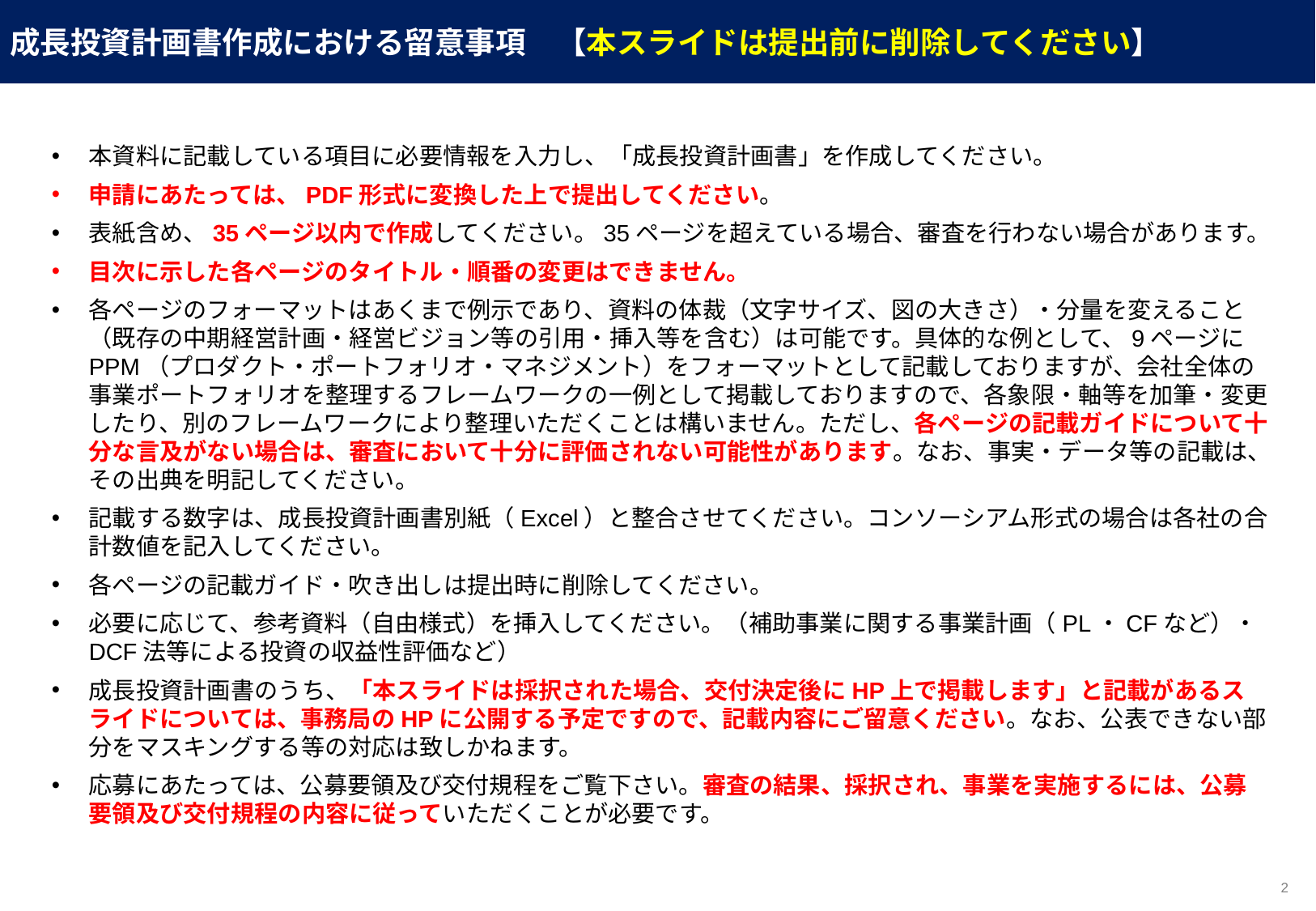

成長投資計画書作成における留意事項　【本スライドは提出前に削除してください】
本資料に記載している項目に必要情報を入力し、「成長投資計画書」を作成してください。
申請にあたっては、PDF形式に変換した上で提出してください。
表紙含め、35ページ以内で作成してください。35ページを超えている場合、審査を行わない場合があります。
目次に示した各ページのタイトル・順番の変更はできません。
各ページのフォーマットはあくまで例示であり、資料の体裁（文字サイズ、図の大きさ）・分量を変えること（既存の中期経営計画・経営ビジョン等の引用・挿入等を含む）は可能です。具体的な例として、9ページにPPM（プロダクト・ポートフォリオ・マネジメント）をフォーマットとして記載しておりますが、会社全体の事業ポートフォリオを整理するフレームワークの一例として掲載しておりますので、各象限・軸等を加筆・変更したり、別のフレームワークにより整理いただくことは構いません。ただし、各ページの記載ガイドについて十分な言及がない場合は、審査において十分に評価されない可能性があります。なお、事実・データ等の記載は、その出典を明記してください。
記載する数字は、成長投資計画書別紙（Excel）と整合させてください。コンソーシアム形式の場合は各社の合計数値を記入してください。
各ページの記載ガイド・吹き出しは提出時に削除してください。
必要に応じて、参考資料（自由様式）を挿入してください。（補助事業に関する事業計画（PL・CFなど）・DCF法等による投資の収益性評価など）
成長投資計画書のうち、「本スライドは採択された場合、交付決定後にHP上で掲載します」と記載があるスライドについては、事務局のHPに公開する予定ですので、記載内容にご留意ください。なお、公表できない部分をマスキングする等の対応は致しかねます。
応募にあたっては、公募要領及び交付規程をご覧下さい。審査の結果、採択され、事業を実施するには、公募要領及び交付規程の内容に従っていただくことが必要です。